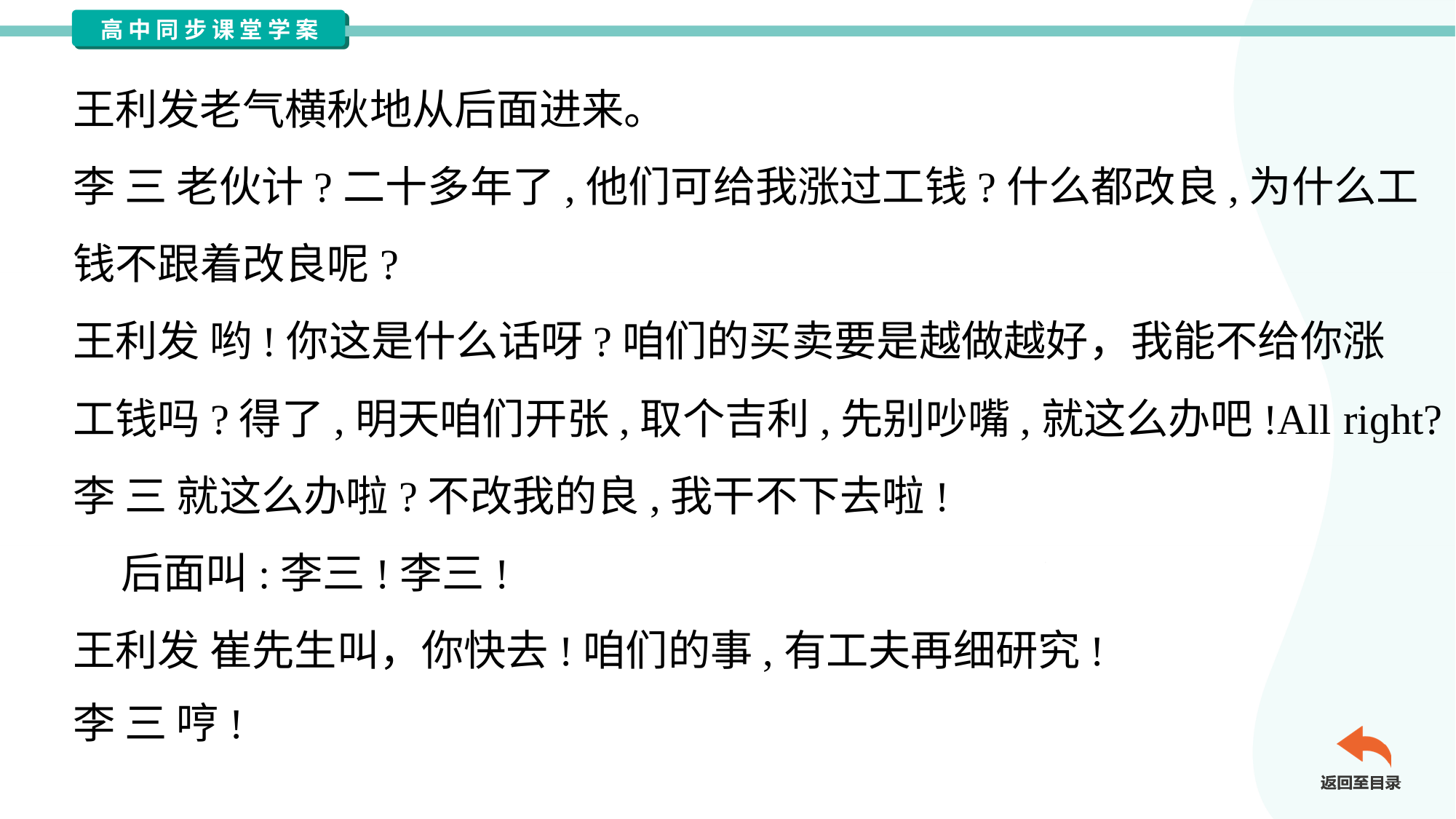

王利发老气横秋地从后面进来。
李 三 老伙计?二十多年了,他们可给我涨过工钱?什么都改良,为什么工
钱不跟着改良呢?
王利发 哟!你这是什么话呀?咱们的买卖要是越做越好，我能不给你涨
工钱吗?得了,明天咱们开张,取个吉利,先别吵嘴,就这么办吧!All riɡht?
李 三 就这么办啦?不改我的良,我干不下去啦!
    后面叫:李三!李三!
王利发 崔先生叫，你快去!咱们的事,有工夫再细研究!
李 三 哼!#3.6